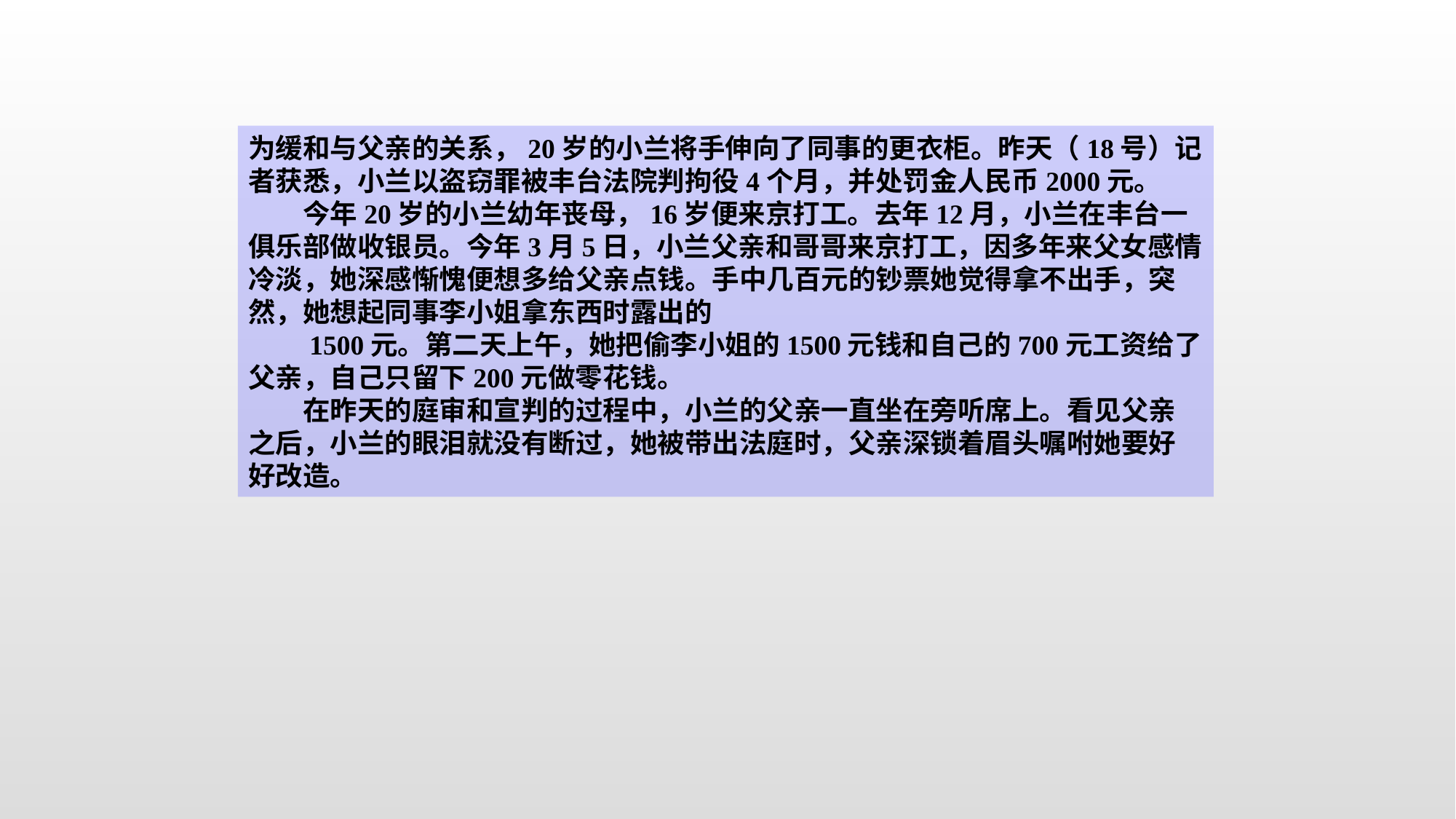

为缓和与父亲的关系，20岁的小兰将手伸向了同事的更衣柜。昨天（18号）记者获悉，小兰以盗窃罪被丰台法院判拘役4个月，并处罚金人民币2000元。
　　今年20岁的小兰幼年丧母，16岁便来京打工。去年12月，小兰在丰台一俱乐部做收银员。今年3月5日，小兰父亲和哥哥来京打工，因多年来父女感情冷淡，她深感惭愧便想多给父亲点钱。手中几百元的钞票她觉得拿不出手，突然，她想起同事李小姐拿东西时露出的
　　1500元。第二天上午，她把偷李小姐的1500元钱和自己的700元工资给了父亲，自己只留下200元做零花钱。
　　在昨天的庭审和宣判的过程中，小兰的父亲一直坐在旁听席上。看见父亲之后，小兰的眼泪就没有断过，她被带出法庭时，父亲深锁着眉头嘱咐她要好好改造。